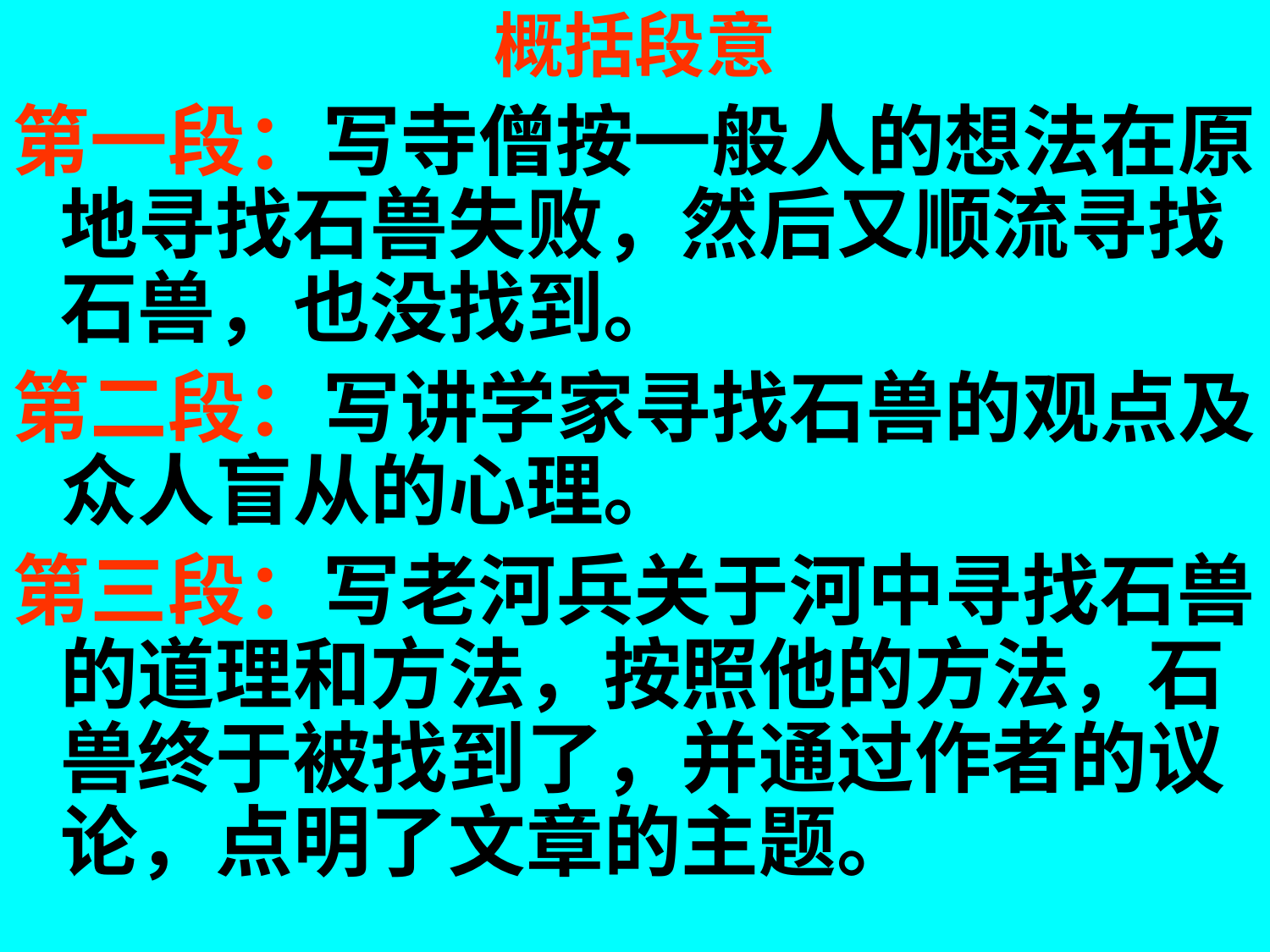

# 概括段意
第一段：写寺僧按一般人的想法在原地寻找石兽失败，然后又顺流寻找石兽，也没找到。
第二段：写讲学家寻找石兽的观点及众人盲从的心理。
第三段：写老河兵关于河中寻找石兽的道理和方法，按照他的方法，石兽终于被找到了，并通过作者的议论，点明了文章的主题。